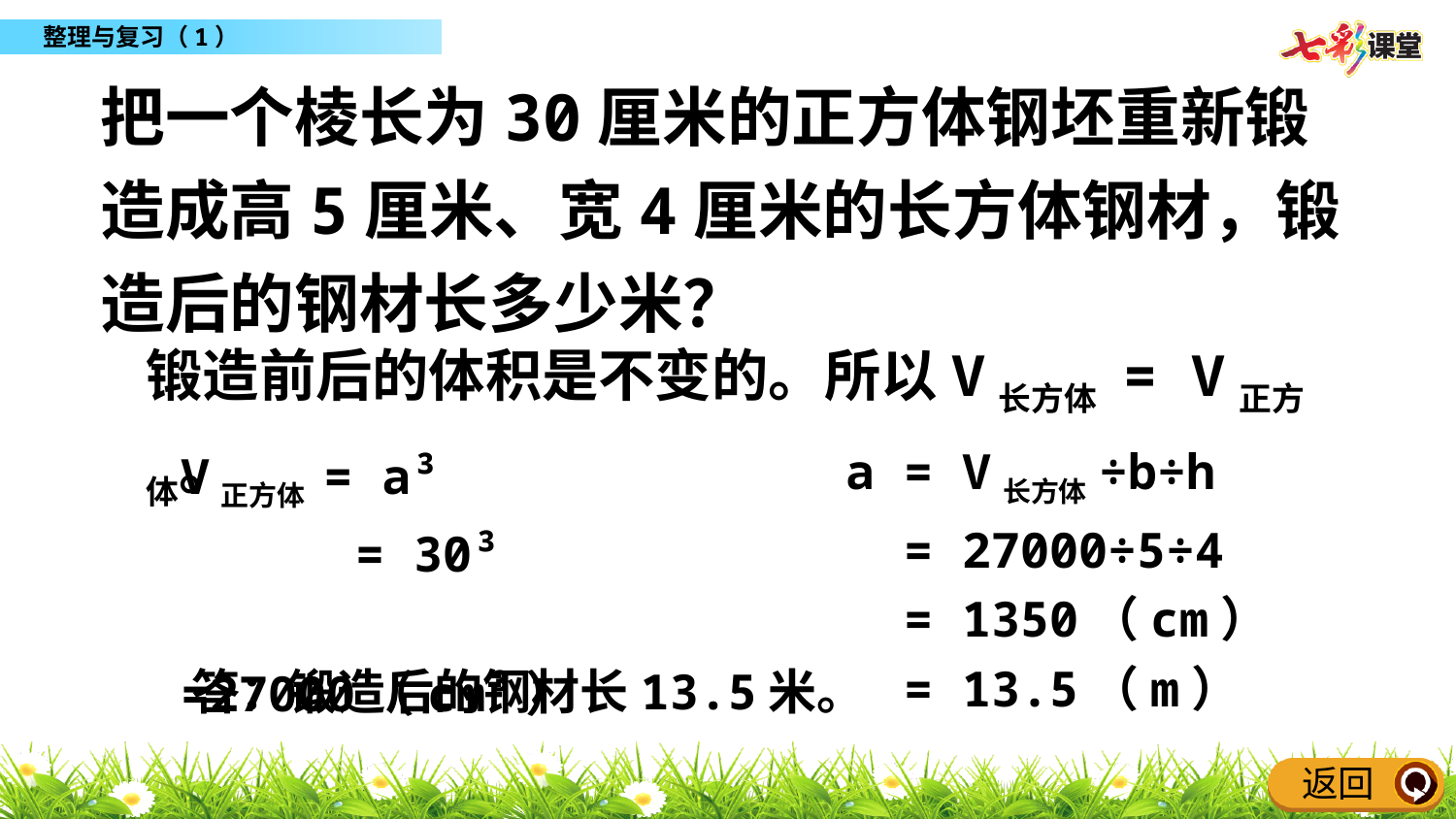

把一个棱长为30厘米的正方体钢坯重新锻造成高5厘米、宽4厘米的长方体钢材，锻造后的钢材长多少米？
锻造前后的体积是不变的。所以V长方体 = V正方体。
a = V长方体÷b÷h
  = 27000÷5÷4
  = 1350（cm）
  = 13.5（m）
V正方体 = a³
      = 30³
      =27000（cm³）
答：锻造后的钢材长13.5米。